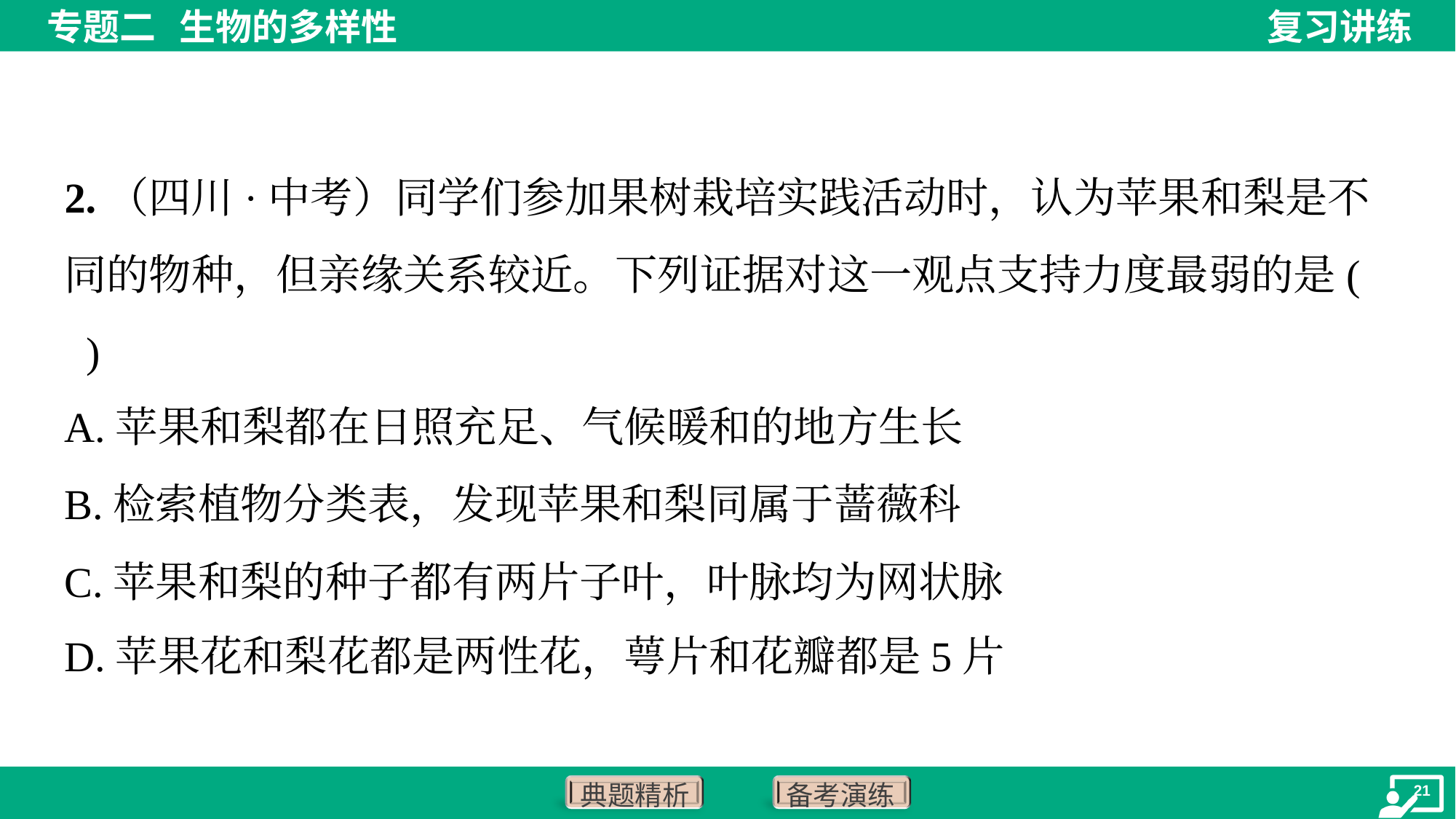

2.（四川·中考）同学们参加果树栽培实践活动时，认为苹果和梨是不同的物种，但亲缘关系较近。下列证据对这一观点支持力度最弱的是(     )
A.苹果和梨都在日照充足、气候暖和的地方生长
B.检索植物分类表，发现苹果和梨同属于蔷薇科
C.苹果和梨的种子都有两片子叶，叶脉均为网状脉
D.苹果花和梨花都是两性花，萼片和花瓣都是5片